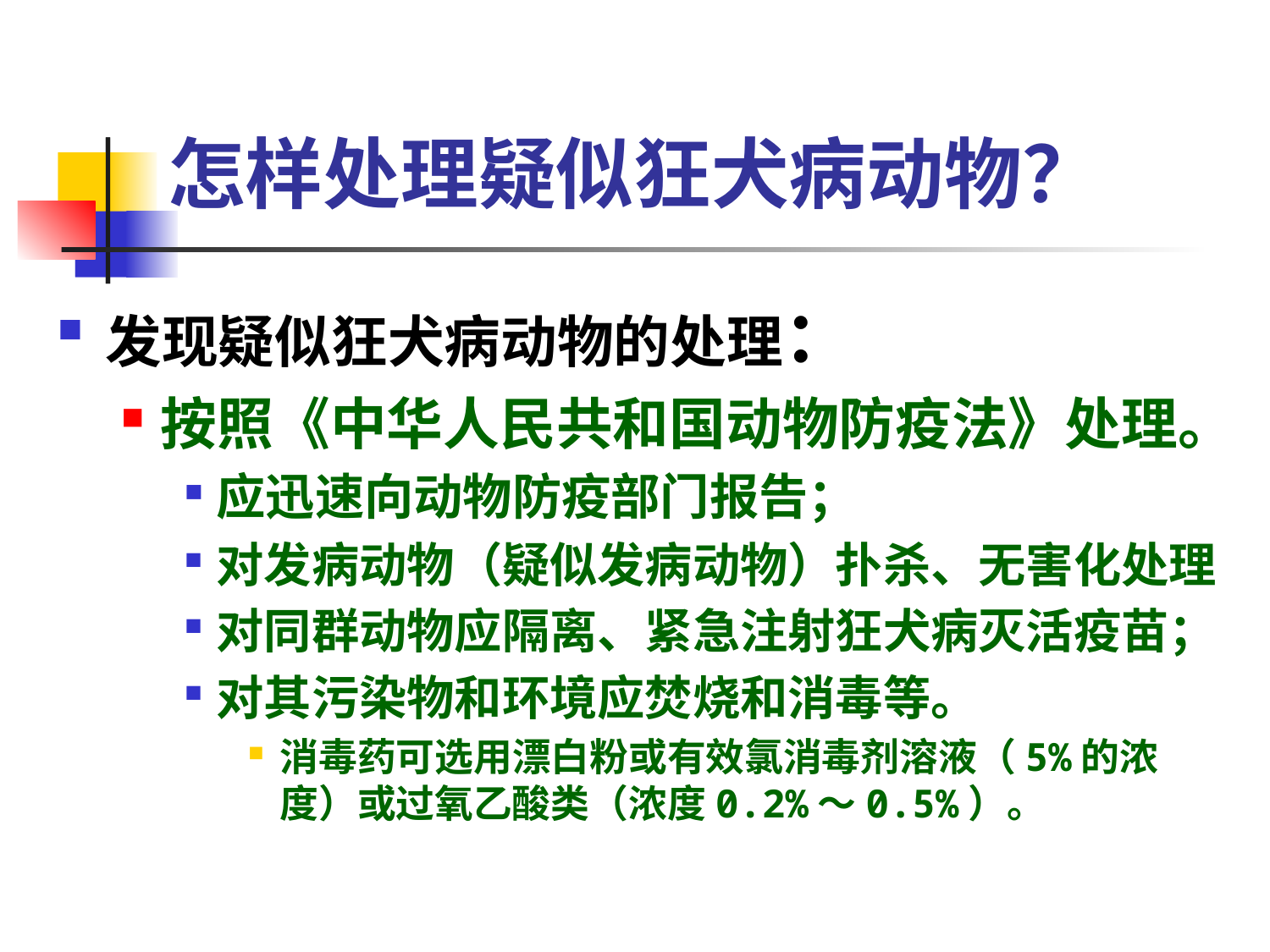

# 怎样处理疑似狂犬病动物？
发现疑似狂犬病动物的处理：
按照《中华人民共和国动物防疫法》处理。
应迅速向动物防疫部门报告；
对发病动物（疑似发病动物）扑杀、无害化处理
对同群动物应隔离、紧急注射狂犬病灭活疫苗；
对其污染物和环境应焚烧和消毒等。
消毒药可选用漂白粉或有效氯消毒剂溶液（5%的浓度）或过氧乙酸类（浓度0.2%～0.5%）。